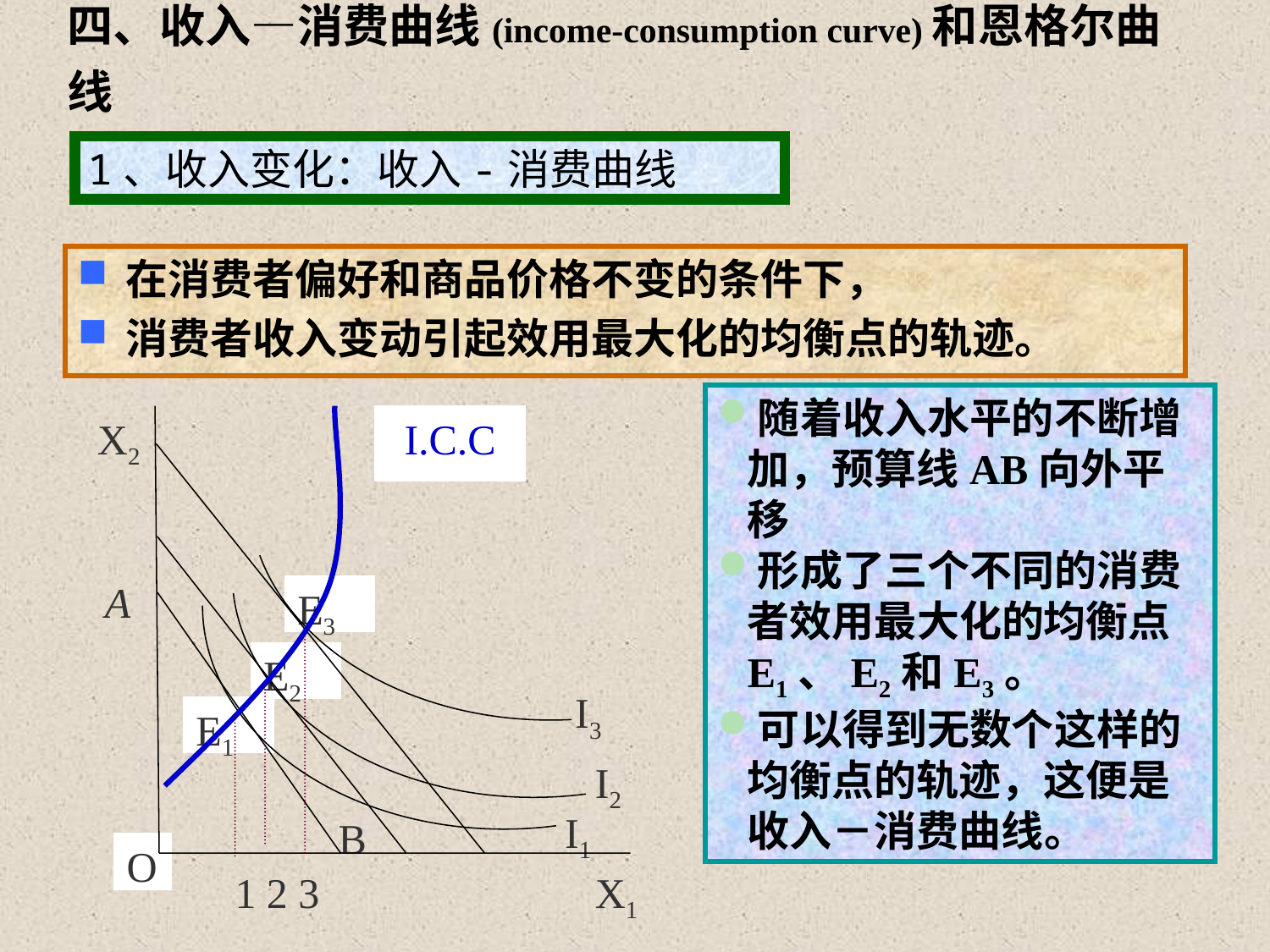

# 四、收入—消费曲线(income-consumption curve)和恩格尔曲线
1、收入变化：收入-消费曲线
在消费者偏好和商品价格不变的条件下，
消费者收入变动引起效用最大化的均衡点的轨迹。
X2

I.C.C
随着收入水平的不断增加，预算线AB向外平移
形成了三个不同的消费者效用最大化的均衡点E1、E2和E3。
可以得到无数个这样的均衡点的轨迹，这便是收入－消费曲线。

A
E3

E2

I3
E1

I2
I1
B
O

1 2 3
X1